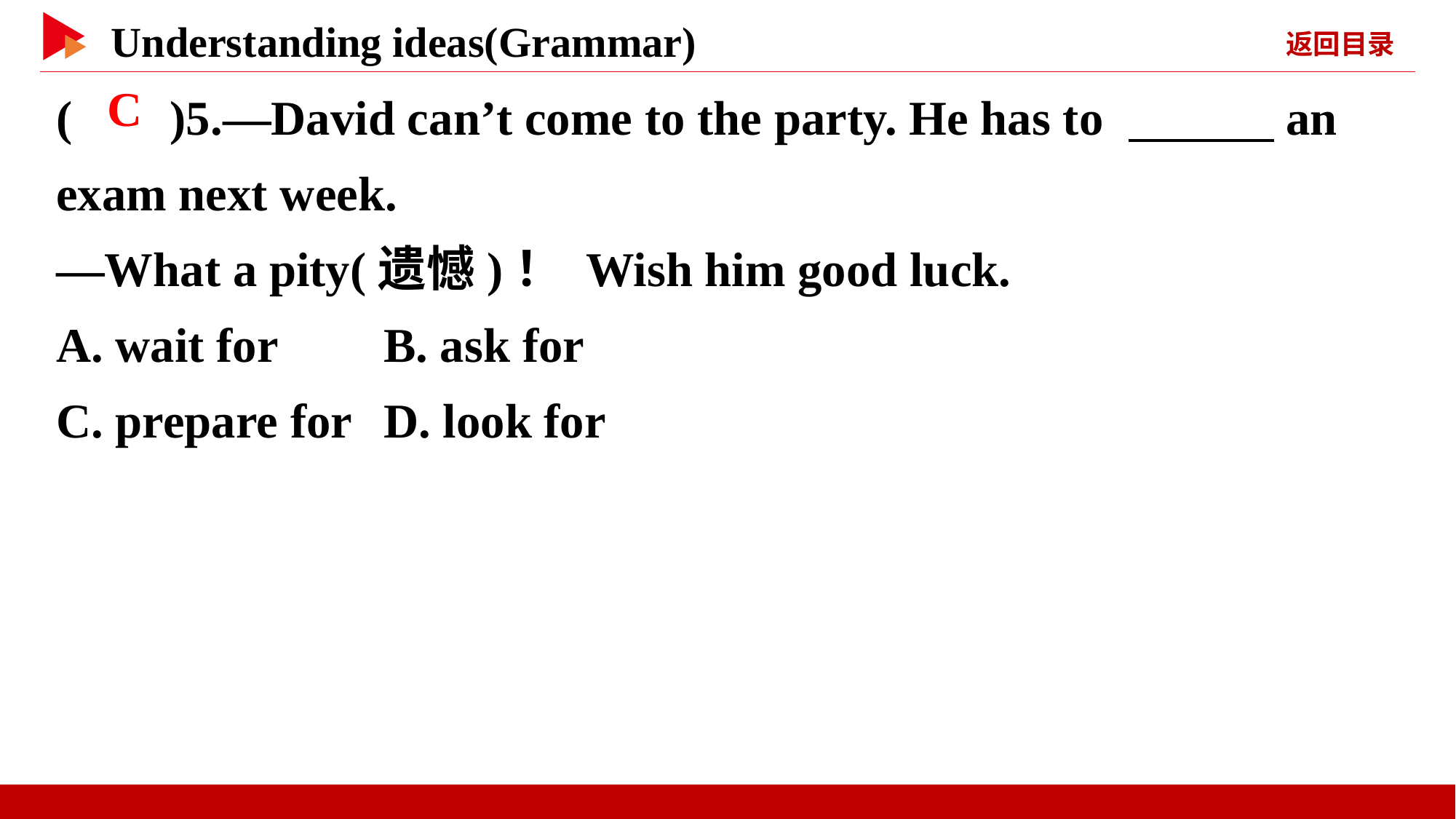

(        )5.—David can’t come to the party. He has to 　　　an exam next week.
—What a pity(遗憾)！ Wish him good luck.
A. wait for	B. ask for
C. prepare for	D. look for
   C